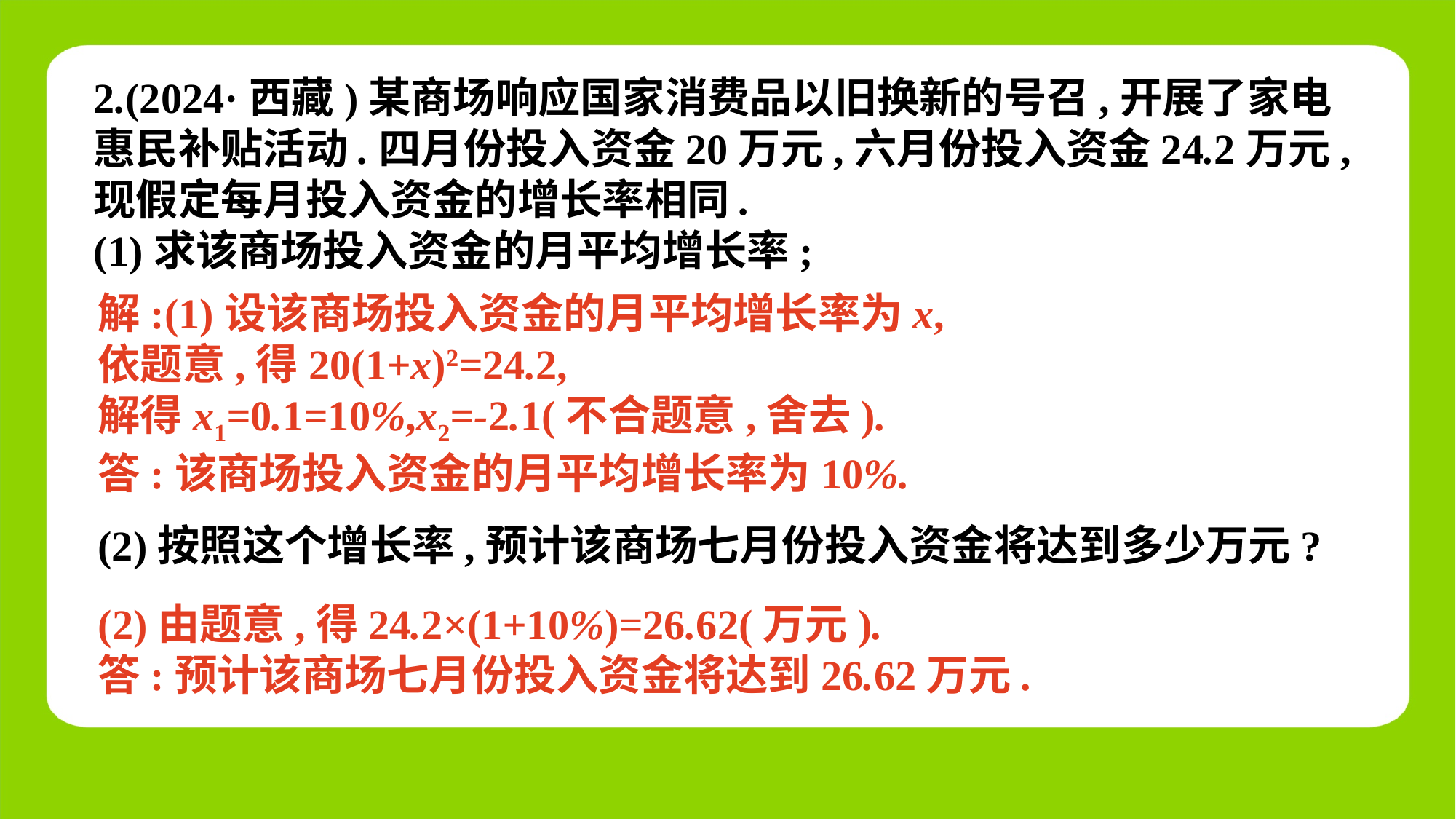

2.(2024·西藏)某商场响应国家消费品以旧换新的号召,开展了家电惠民补贴活动.四月份投入资金20万元,六月份投入资金24.2万元,现假定每月投入资金的增长率相同.
(1)求该商场投入资金的月平均增长率;
解:(1)设该商场投入资金的月平均增长率为x,
依题意,得20(1+x)2=24.2,
解得x1=0.1=10%,x2=-2.1(不合题意,舍去).
答:该商场投入资金的月平均增长率为10%.
(2)按照这个增长率,预计该商场七月份投入资金将达到多少万元?
(2)由题意,得24.2×(1+10%)=26.62(万元).
答:预计该商场七月份投入资金将达到26.62万元.